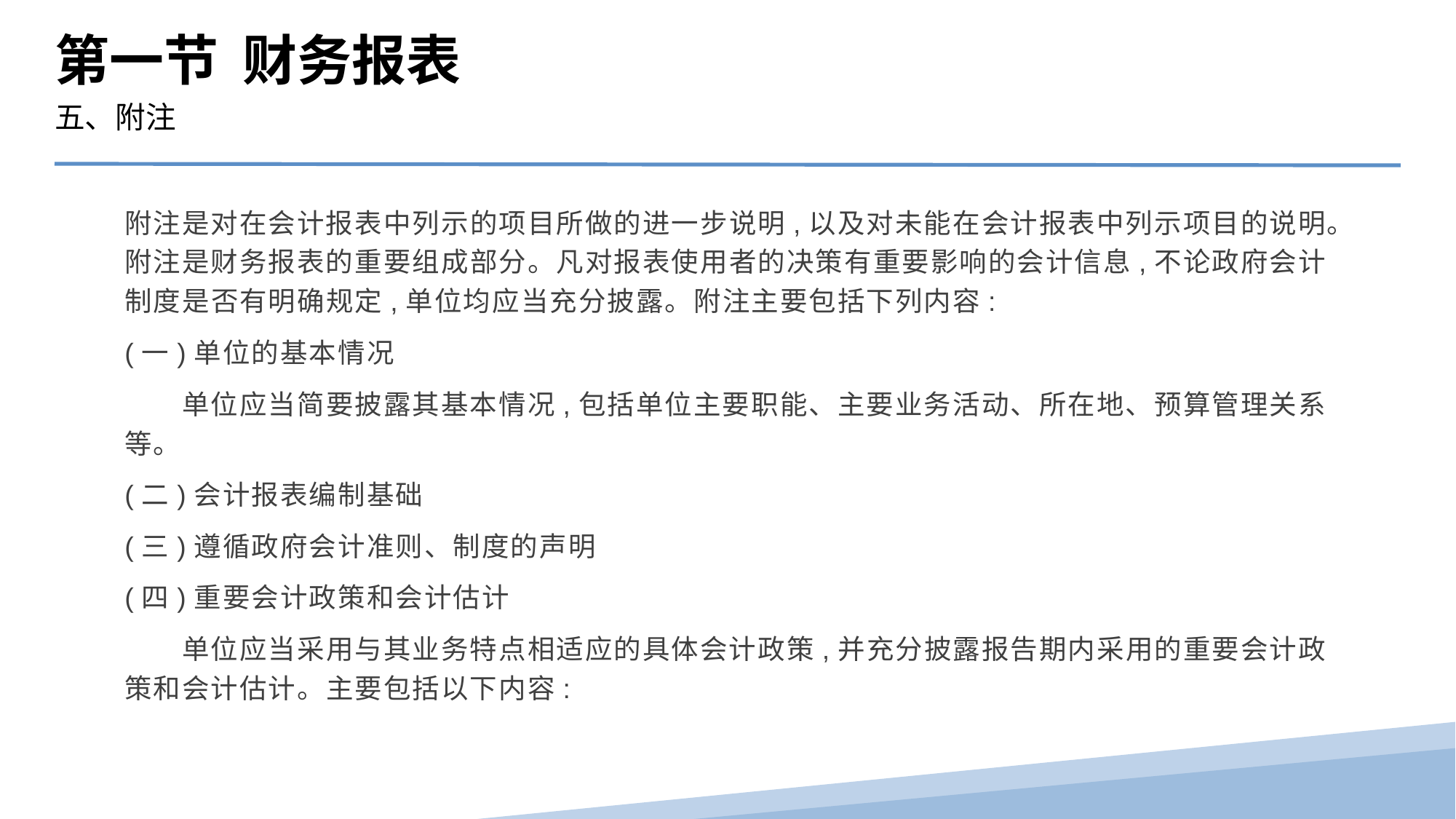

第一节  财务报表
五、附注
附注是对在会计报表中列示的项目所做的进一步说明,以及对未能在会计报表中列示项目的说明。附注是财务报表的重要组成部分。凡对报表使用者的决策有重要影响的会计信息,不论政府会计制度是否有明确规定,单位均应当充分披露。附注主要包括下列内容:
(一)单位的基本情况
　　单位应当简要披露其基本情况,包括单位主要职能、主要业务活动、所在地、预算管理关系等。
(二)会计报表编制基础
(三)遵循政府会计准则、制度的声明
(四)重要会计政策和会计估计
　　单位应当采用与其业务特点相适应的具体会计政策,并充分披露报告期内采用的重要会计政策和会计估计。主要包括以下内容: